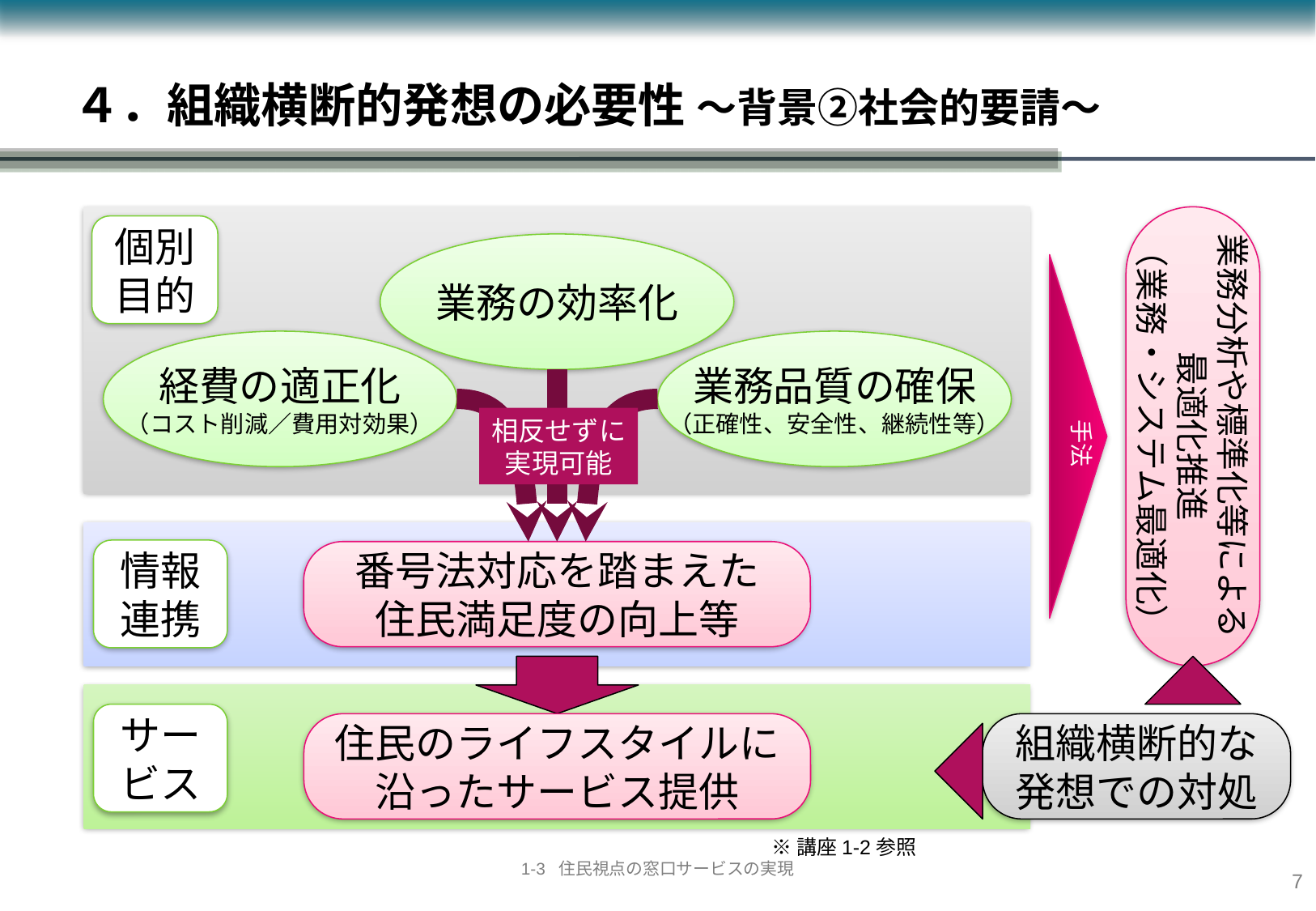

４．組織横断的発想の必要性 ～背景②社会的要請～

業務分析や標準化等による
最適化推進
（業務・システム最適化）
個別目的
業務の効率化
経費の適正化
（コスト削減／費用対効果）
業務品質の確保
（正確性、安全性、継続性等）
手法

相反せずに
実現可能

情報連携
番号法対応を踏まえた
住民満足度の向上等

サービス
住民のライフスタイルに
沿ったサービス提供
組織横断的な
発想での対処

※講座1-2参照
7
1-3  住民視点の窓口サービスの実現